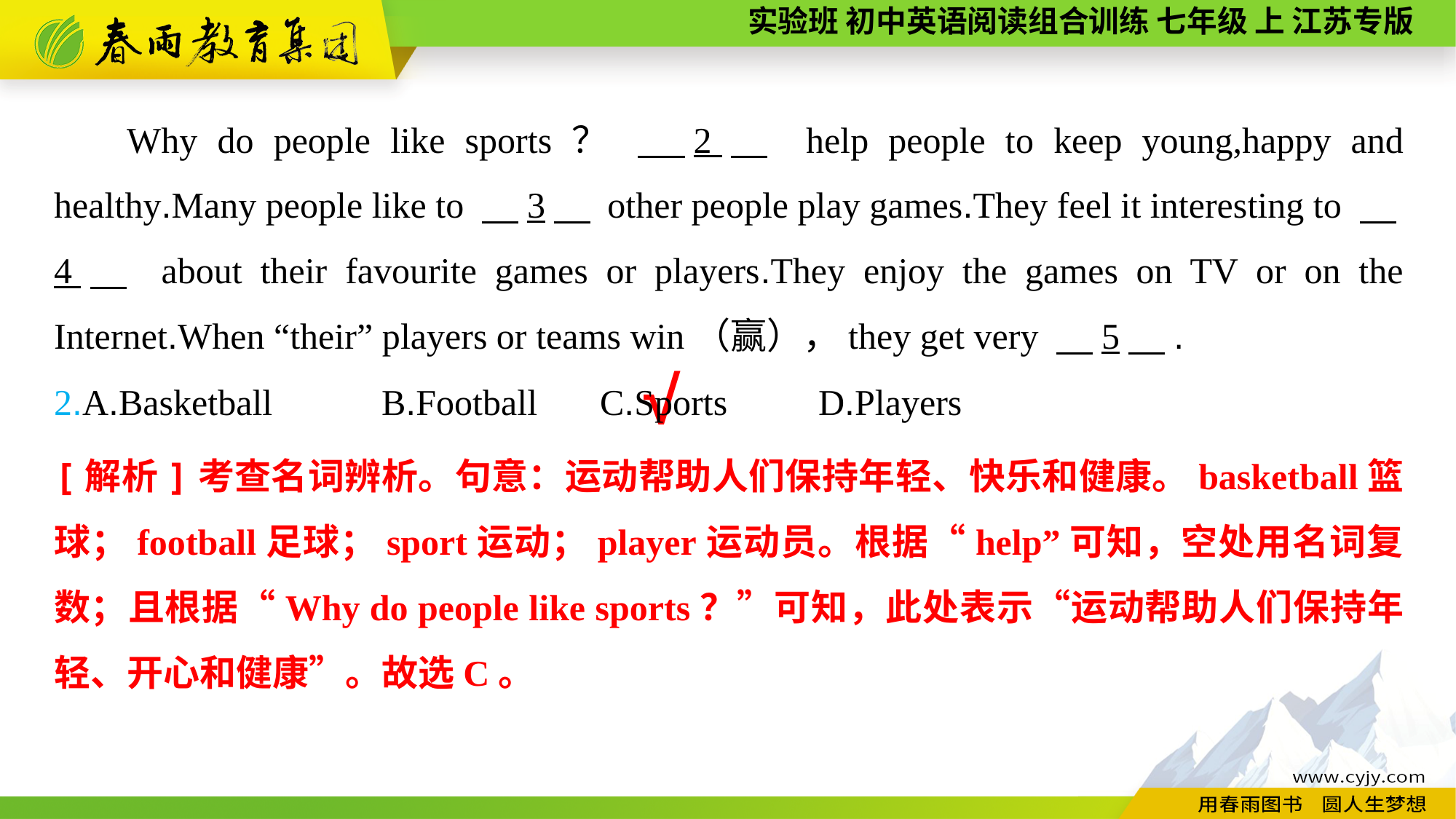

Why do people like sports？ 　2　 help people to keep young,happy and healthy.Many people like to 　3　 other people play games.They feel it interesting to 　4　 about their favourite games or players.They enjoy the games on TV or on the Internet.When “their” players or teams win（赢），they get very 　5　.
2.A.Basketball	B.Football	C.Sports	D.Players
√
[解析]考查名词辨析。句意：运动帮助人们保持年轻、快乐和健康。basketball篮球；football足球；sport运动；player运动员。根据“help”可知，空处用名词复数；且根据“Why do people like sports？”可知，此处表示“运动帮助人们保持年轻、开心和健康”。故选C。